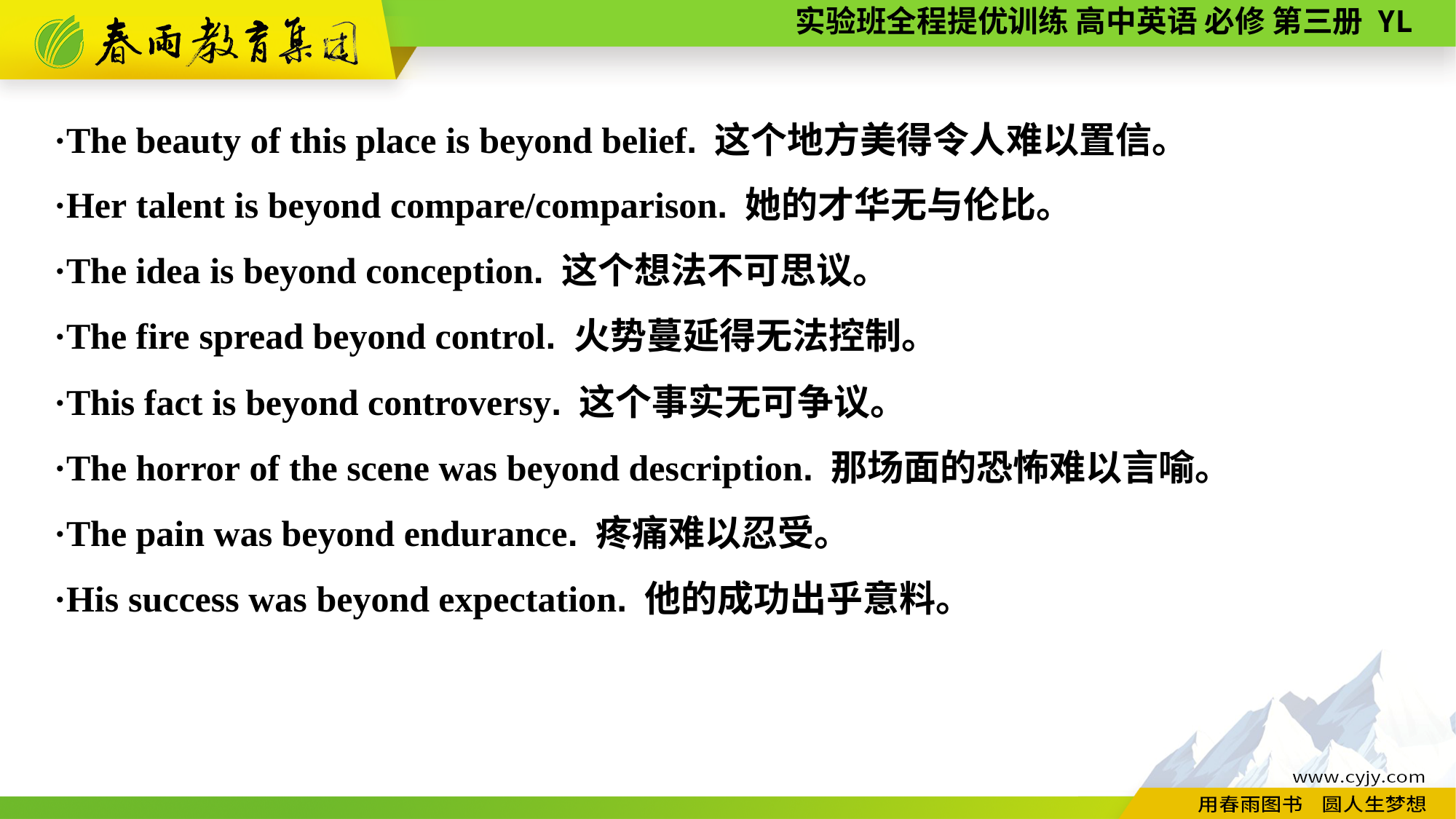

·The beauty of this place is beyond belief. 这个地方美得令人难以置信。
·Her talent is beyond compare/comparison. 她的才华无与伦比。
·The idea is beyond conception. 这个想法不可思议。
·The fire spread beyond control. 火势蔓延得无法控制。
·This fact is beyond controversy. 这个事实无可争议。
·The horror of the scene was beyond description. 那场面的恐怖难以言喻。
·The pain was beyond endurance. 疼痛难以忍受。
·His success was beyond expectation. 他的成功出乎意料。